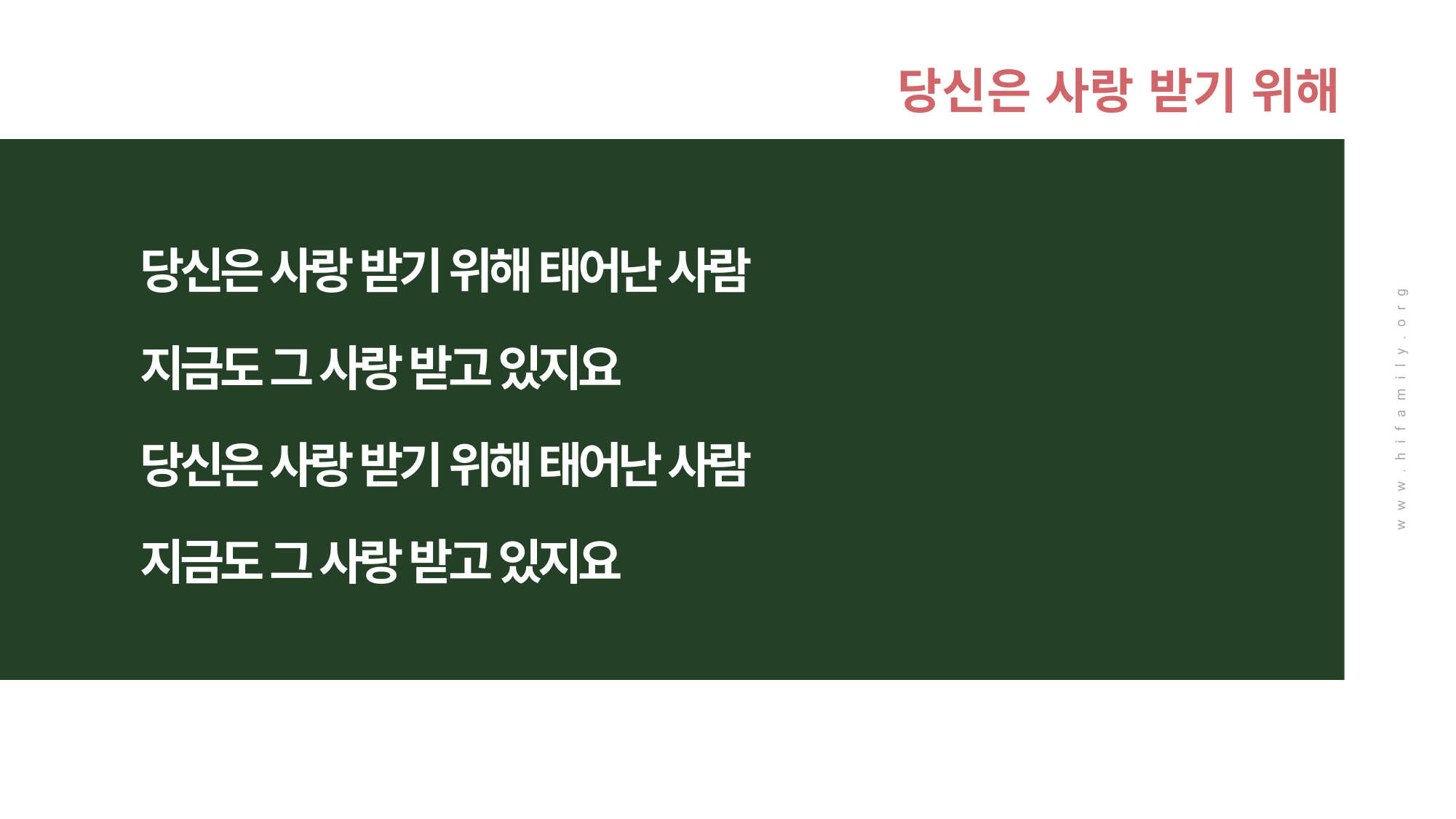

당신은 사랑 받기 위해

당신은 사랑 받기 위해 태어난 사람
지금도 그 사랑 받고 있지요
당신은 사랑 받기 위해 태어난 사람
지금도 그 사랑 받고 있지요
www.hifamily.org